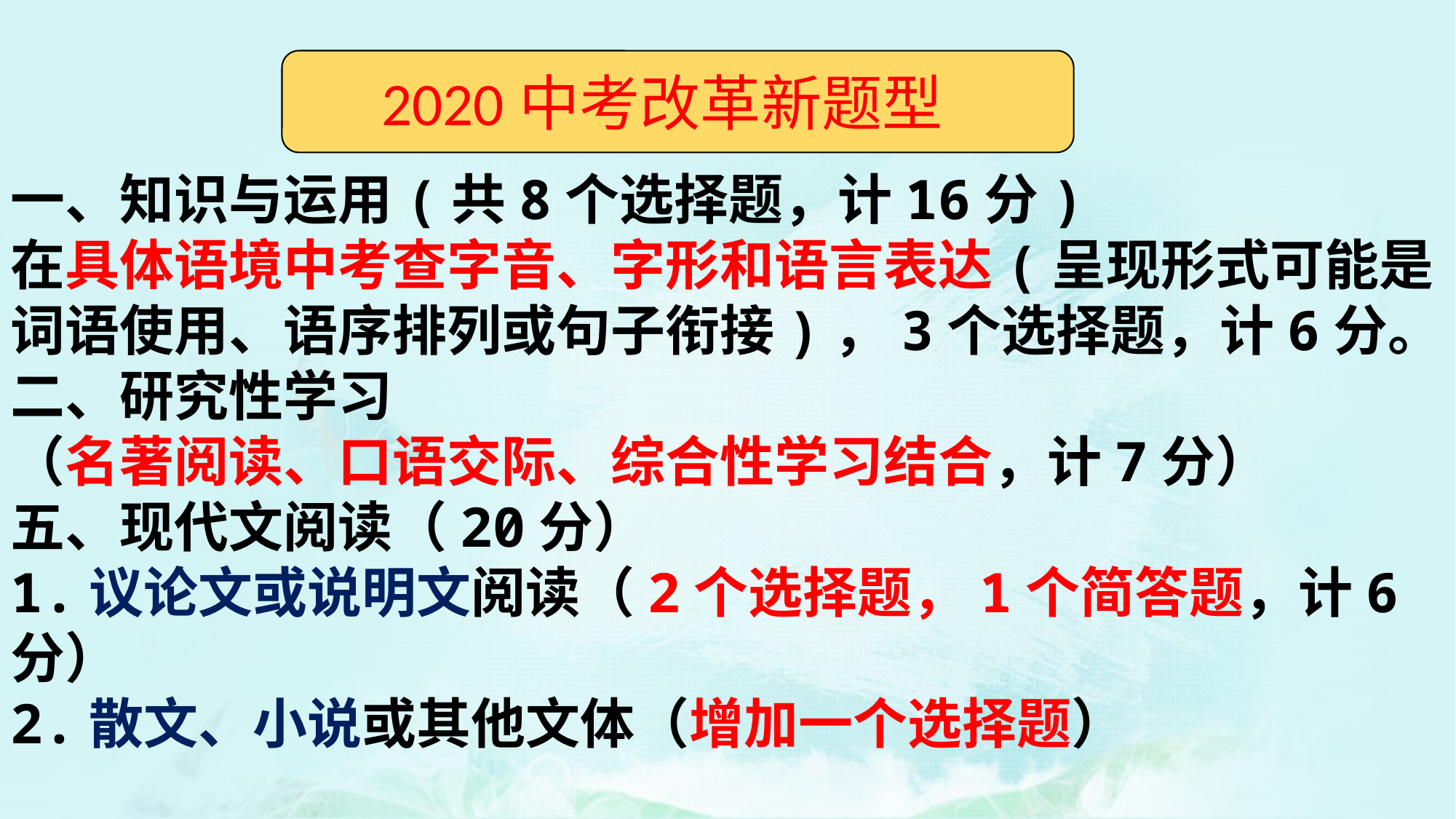

一、知识与运用(共8个选择题，计16分)
在具体语境中考查字音、字形和语言表达(呈现形式可能是词语使用、语序排列或句子衔接)，3个选择题，计6分。
二、研究性学习
（名著阅读、口语交际、综合性学习结合，计7分）
五、现代文阅读（20分）
1.议论文或说明文阅读（2个选择题，1个简答题，计6分）
2.散文、小说或其他文体（增加一个选择题）

2020中考改革新题型